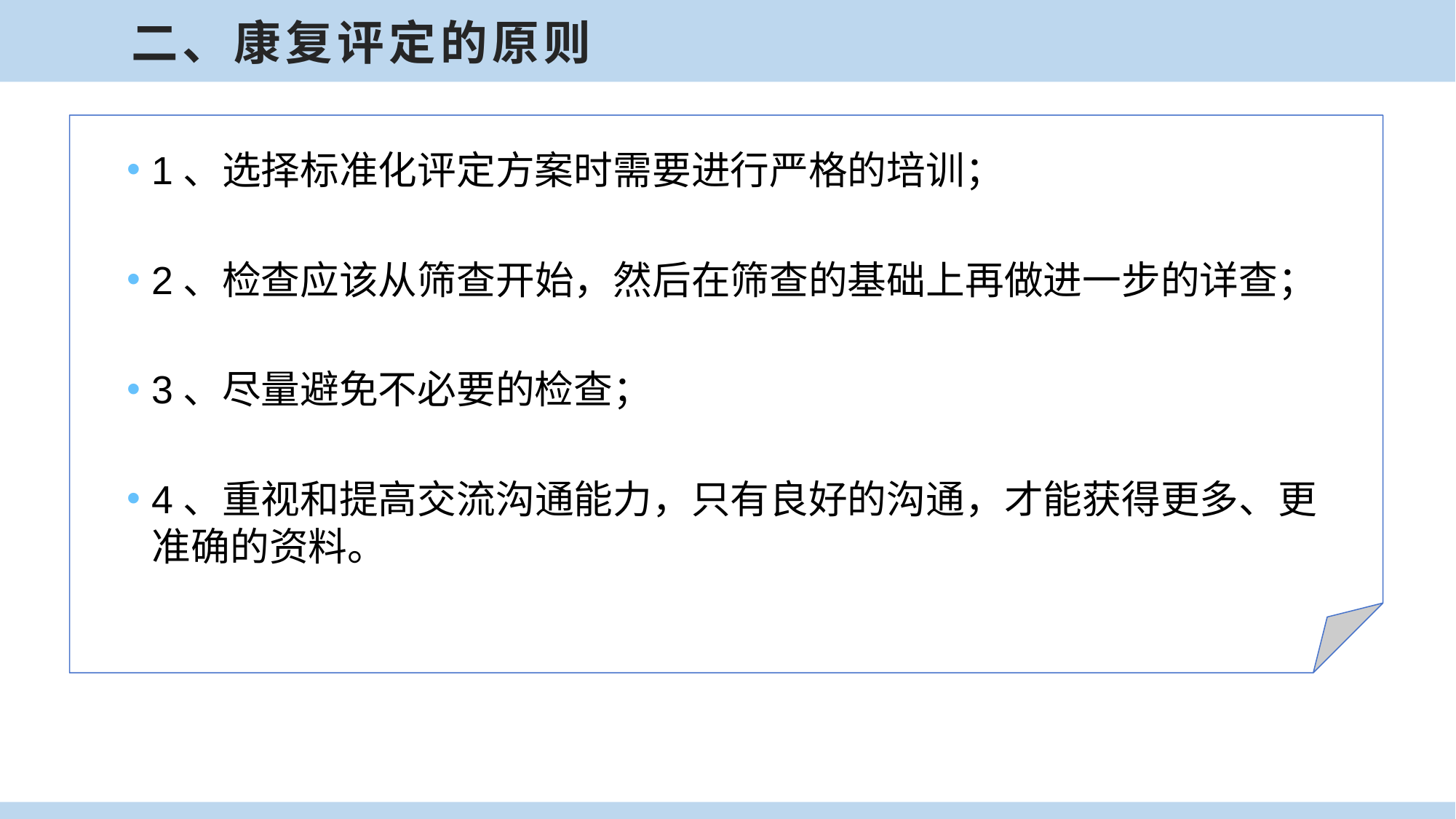

二、康复评定的原则

1、选择标准化评定方案时需要进行严格的培训；

2、检查应该从筛查开始，然后在筛查的基础上再做进一步的详查；

3、尽量避免不必要的检查；

4、重视和提高交流沟通能力，只有良好的沟通，才能获得更多、更准确的资料。